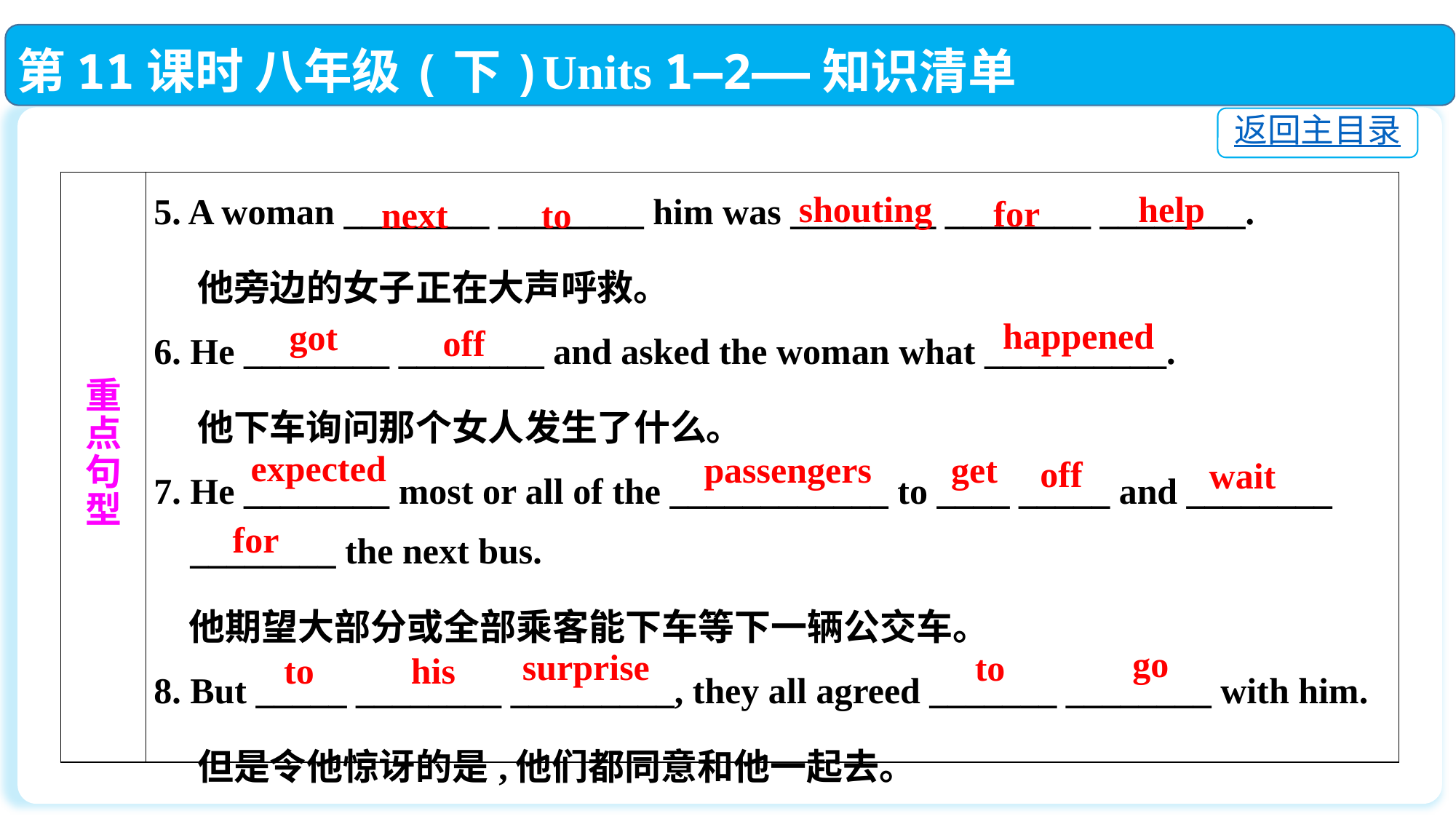

第11课时 八年级(下)Units 1—2——知识清单

返回主目录
| 重 点 句 型 | 5. A woman \_\_\_\_\_\_\_\_ \_\_\_\_\_\_\_\_ him was \_\_\_\_\_\_\_\_ \_\_\_\_\_\_\_\_ \_\_\_\_\_\_\_\_. 他旁边的女子正在大声呼救。 6. He \_\_\_\_\_\_\_\_ \_\_\_\_\_\_\_\_ and asked the woman what \_\_\_\_\_\_\_\_\_\_. 他下车询问那个女人发生了什么。 7. He \_\_\_\_\_\_\_\_ most or all of the \_\_\_\_\_\_\_\_\_\_\_\_ to \_\_\_\_ \_\_\_\_\_ and \_\_\_\_\_\_\_\_ \_\_\_\_\_\_\_\_ the next bus. 他期望大部分或全部乘客能下车等下一辆公交车。 8. But \_\_\_\_\_ \_\_\_\_\_\_\_\_ \_\_\_\_\_\_\_\_\_, they all agreed \_\_\_\_\_\_\_ \_\_\_\_\_\_\_\_ with him. 但是令他惊讶的是,他们都同意和他一起去。 |
| --- | --- |
shouting
help
for
next
to

happened
got
off
expected
passengers
get
off
wait
for
go
surprise
to
to
his